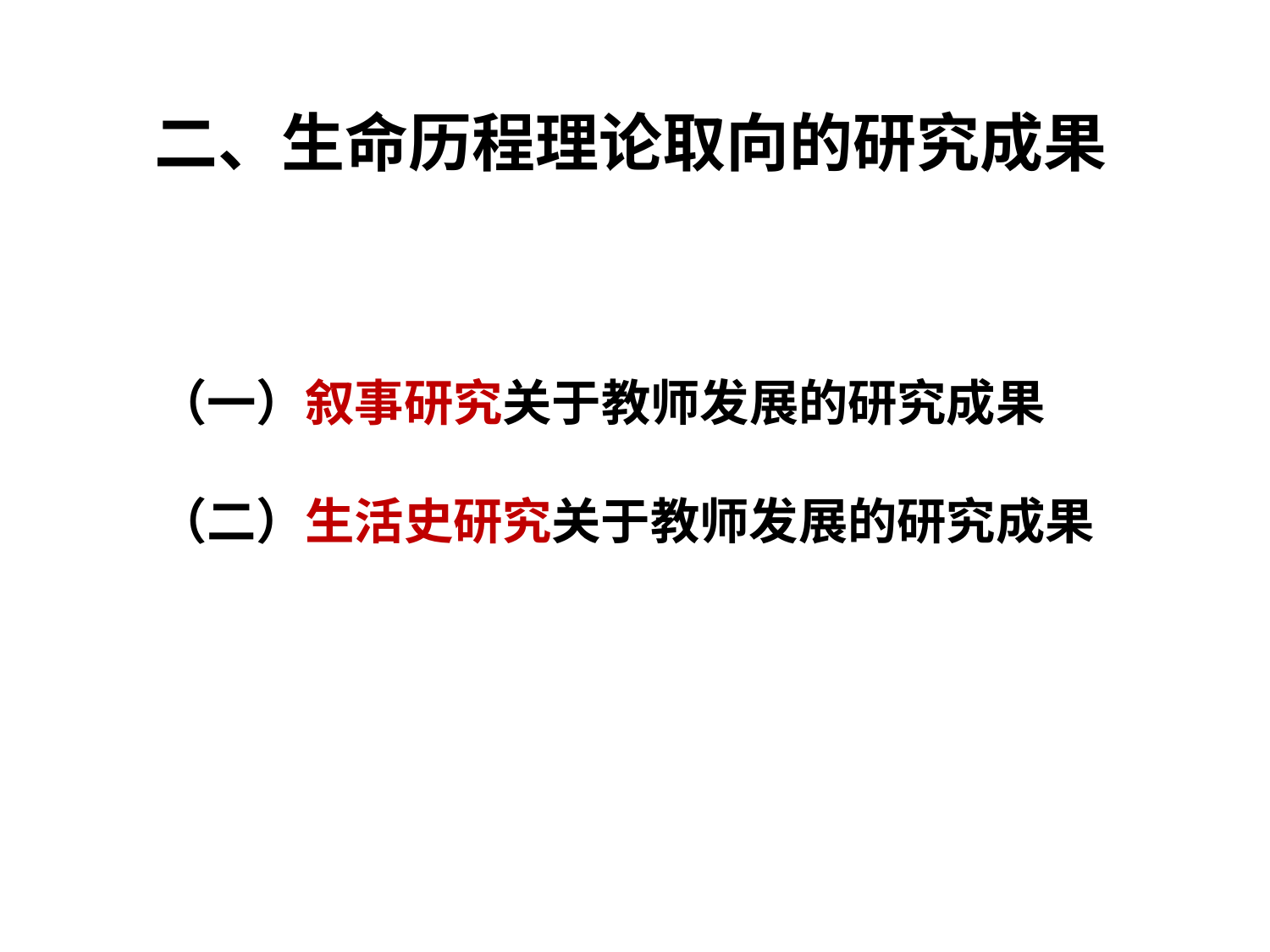

二、生命历程理论取向的研究成果
（一）叙事研究关于教师发展的研究成果
（二）生活史研究关于教师发展的研究成果